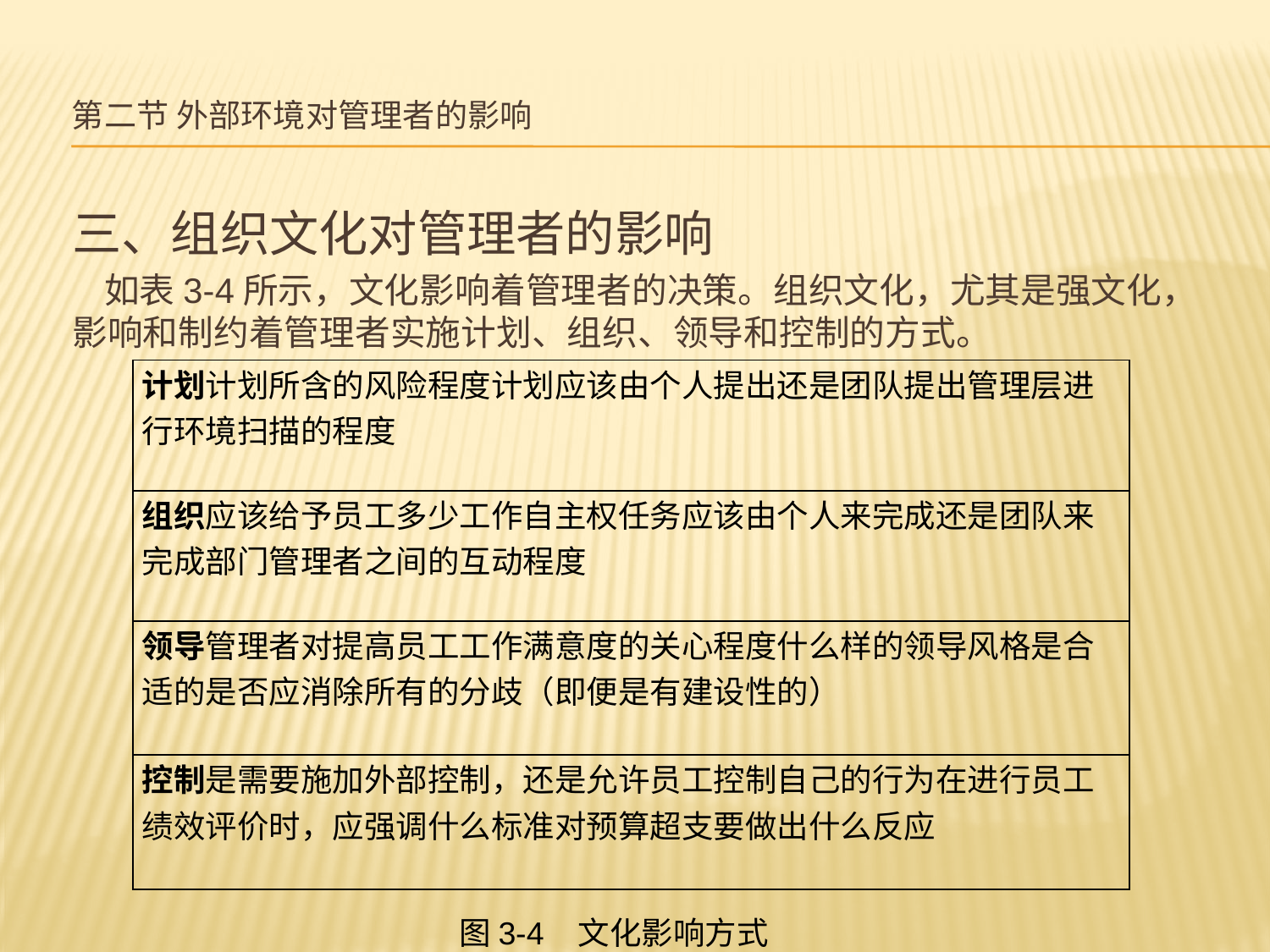

# 第二节 外部环境对管理者的影响
三、组织文化对管理者的影响
   如表3-4所示，文化影响着管理者的决策。组织文化，尤其是强文化，影响和制约着管理者实施计划、组织、领导和控制的方式。
| 计划计划所含的风险程度计划应该由个人提出还是团队提出管理层进行环境扫描的程度 |
| --- |
| 组织应该给予员工多少工作自主权任务应该由个人来完成还是团队来完成部门管理者之间的互动程度 |
| 领导管理者对提高员工工作满意度的关心程度什么样的领导风格是合适的是否应消除所有的分歧（即便是有建设性的） |
| 控制是需要施加外部控制，还是允许员工控制自己的行为在进行员工绩效评价时，应强调什么标准对预算超支要做出什么反应 |
图3-4   文化影响方式